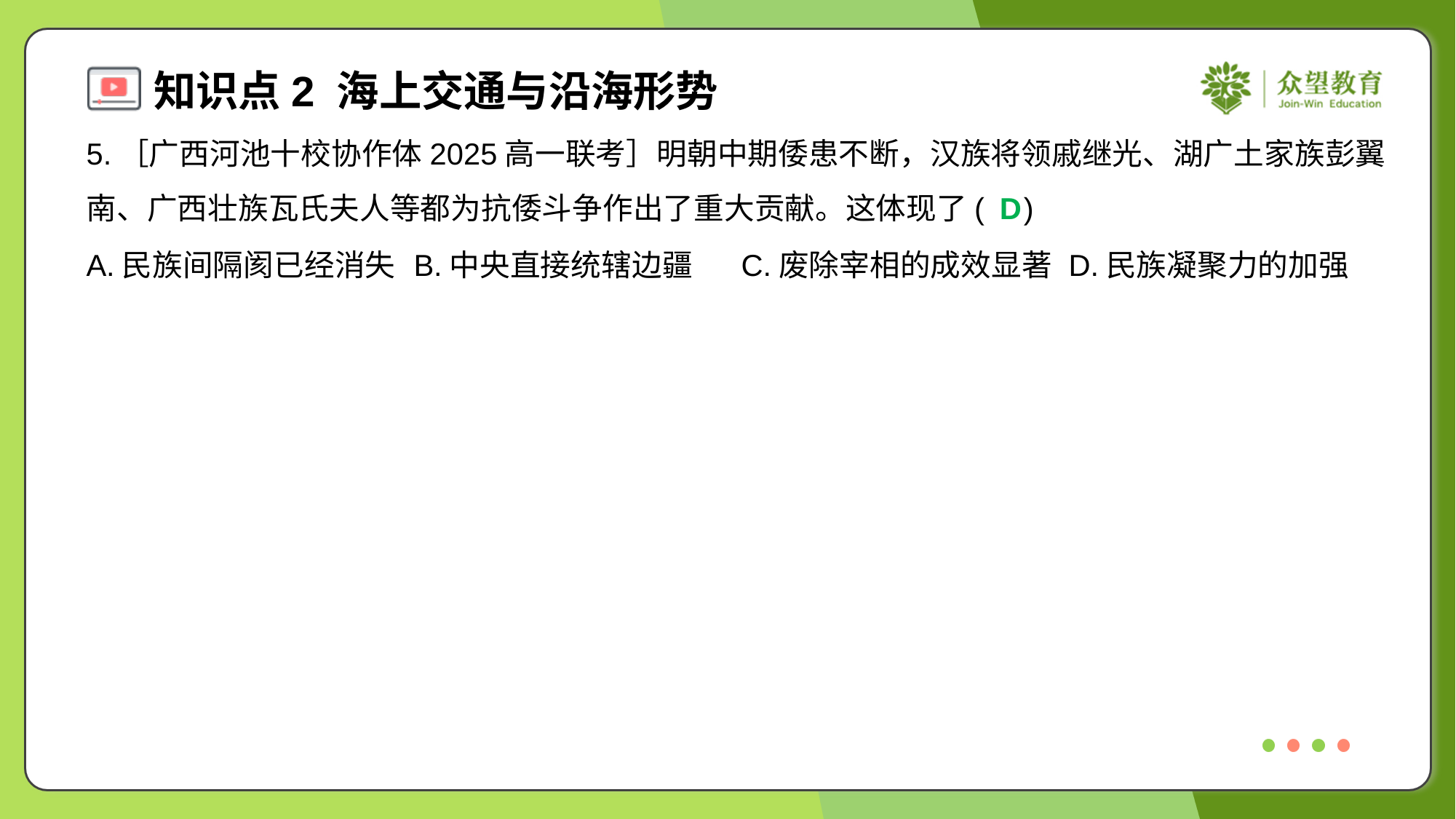

5.［广西河池十校协作体2025高一联考］明朝中期倭患不断，汉族将领戚继光、湖广土家族彭翼
南、广西壮族瓦氏夫人等都为抗倭斗争作出了重大贡献。这体现了(     )
D
A.民族间隔阂已经消失	B.中央直接统辖边疆	C.废除宰相的成效显著	D.民族凝聚力的加强